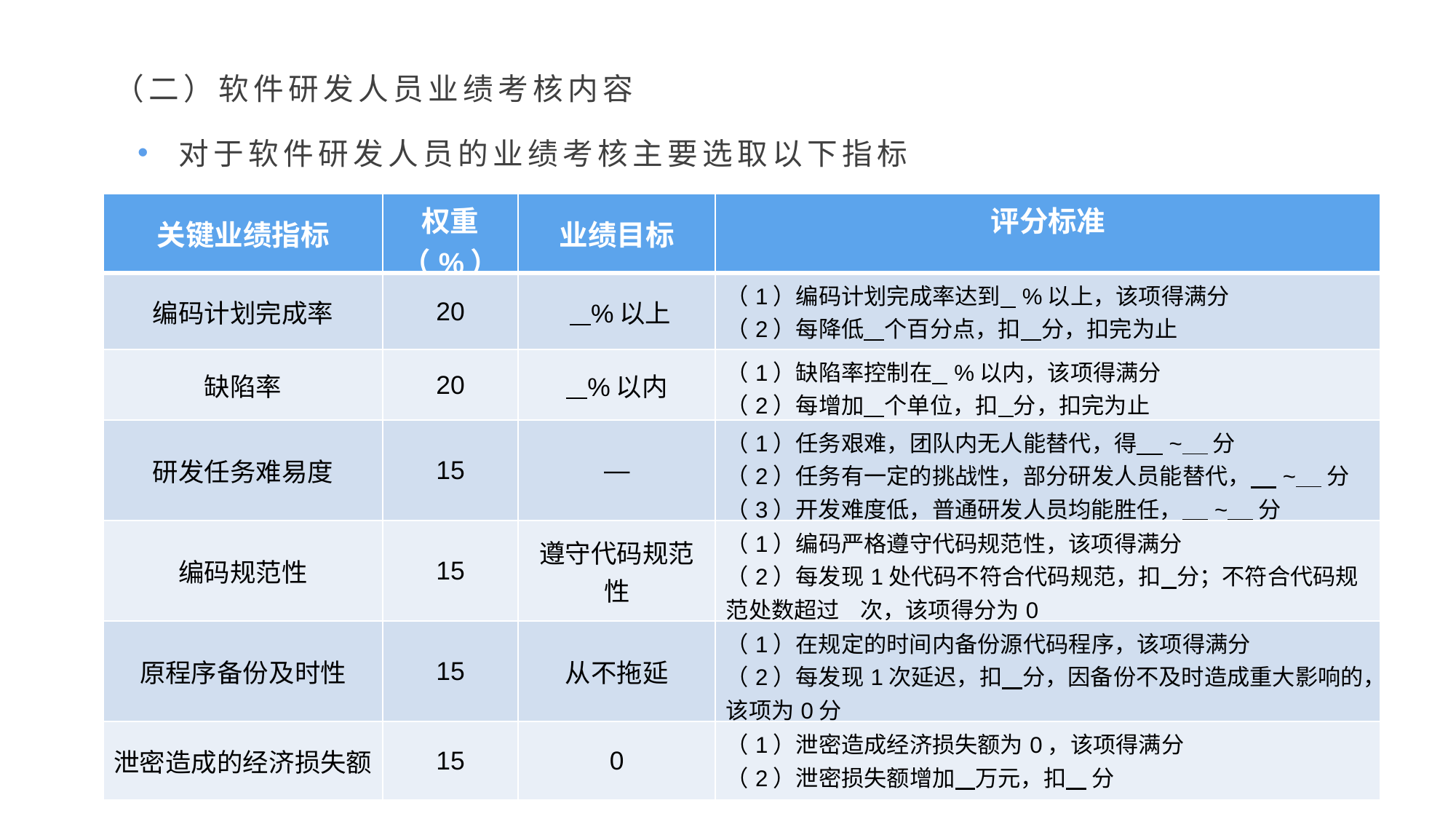

（二）软件研发人员业绩考核内容
对于软件研发人员的业绩考核主要选取以下指标
| 关键业绩指标 | 权重（%） | 业绩目标 | 评分标准 |
| --- | --- | --- | --- |
| 编码计划完成率 | 20 | %以上 | （1）编码计划完成率达到 %以上，该项得满分 （2）每降低 个百分点，扣 分，扣完为止 |
| 缺陷率 | 20 | %以内 | （1）缺陷率控制在 %以内，该项得满分 （2）每增加 个单位，扣 分，扣完为止 |
| 研发任务难易度 | 15 | — | （1）任务艰难，团队内无人能替代，得 ~ 分 （2）任务有一定的挑战性，部分研发人员能替代， ~ 分 （3）开发难度低，普通研发人员均能胜任， ~ 分 |
| 编码规范性 | 15 | 遵守代码规范性 | （1）编码严格遵守代码规范性，该项得满分 （2）每发现1处代码不符合代码规范，扣 分；不符合代码规范处数超过 次，该项得分为0 |
| 原程序备份及时性 | 15 | 从不拖延 | （1）在规定的时间内备份源代码程序，该项得满分 （2）每发现1次延迟，扣 分，因备份不及时造成重大影响的，该项为0分 |
| 泄密造成的经济损失额 | 15 | 0 | （1）泄密造成经济损失额为0，该项得满分 （2）泄密损失额增加 万元，扣 分 |